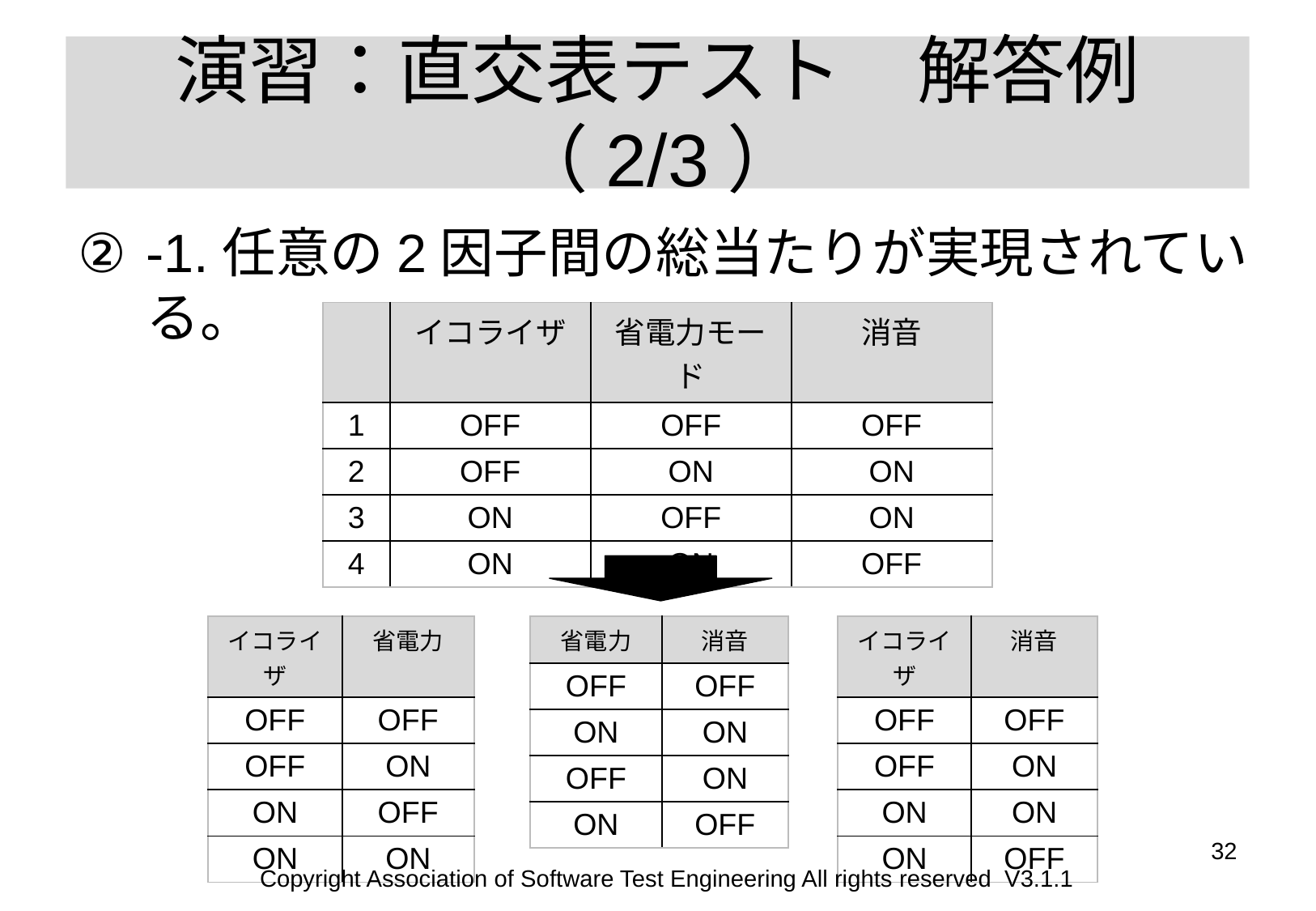

# 演習：直交表テスト　解答例 （2/3）
-1.任意の2因子間の総当たりが実現されている。
|  | イコライザ | 省電力モード | 消音 |
| --- | --- | --- | --- |
| 1 | OFF | OFF | OFF |
| 2 | OFF | ON | ON |
| 3 | ON | OFF | ON |
| 4 | ON | ON | OFF |

| イコライザ | 省電力 |
| --- | --- |
| OFF | OFF |
| OFF | ON |
| ON | OFF |
| ON | ON |
| 省電力 | 消音 |
| --- | --- |
| OFF | OFF |
| ON | ON |
| OFF | ON |
| ON | OFF |
| イコライザ | 消音 |
| --- | --- |
| OFF | OFF |
| OFF | ON |
| ON | ON |
| ON | OFF |
32
Copyright Association of Software Test Engineering All rights reserved  V3.1.1